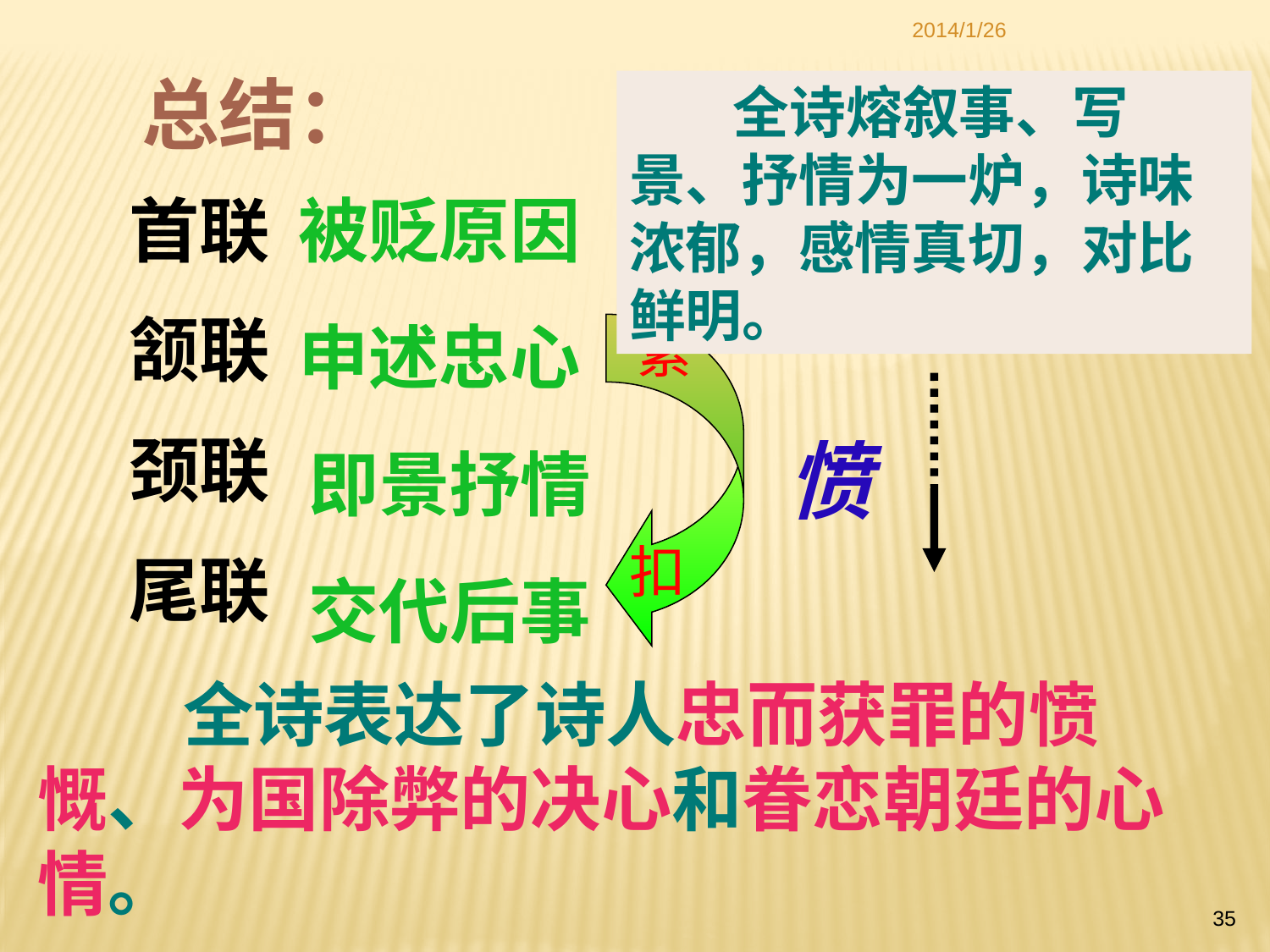

2014/1/26
总结：
       全诗熔叙事、写景、抒情为一炉，诗味浓郁，感情真切，对比鲜明。
首联
颔联
颈联
尾联
被贬原因
申述忠心
紧

扣

愤
即景抒情
交代后事
        全诗表达了诗人忠而获罪的愤慨、为国除弊的决心和眷恋朝廷的心情。
35